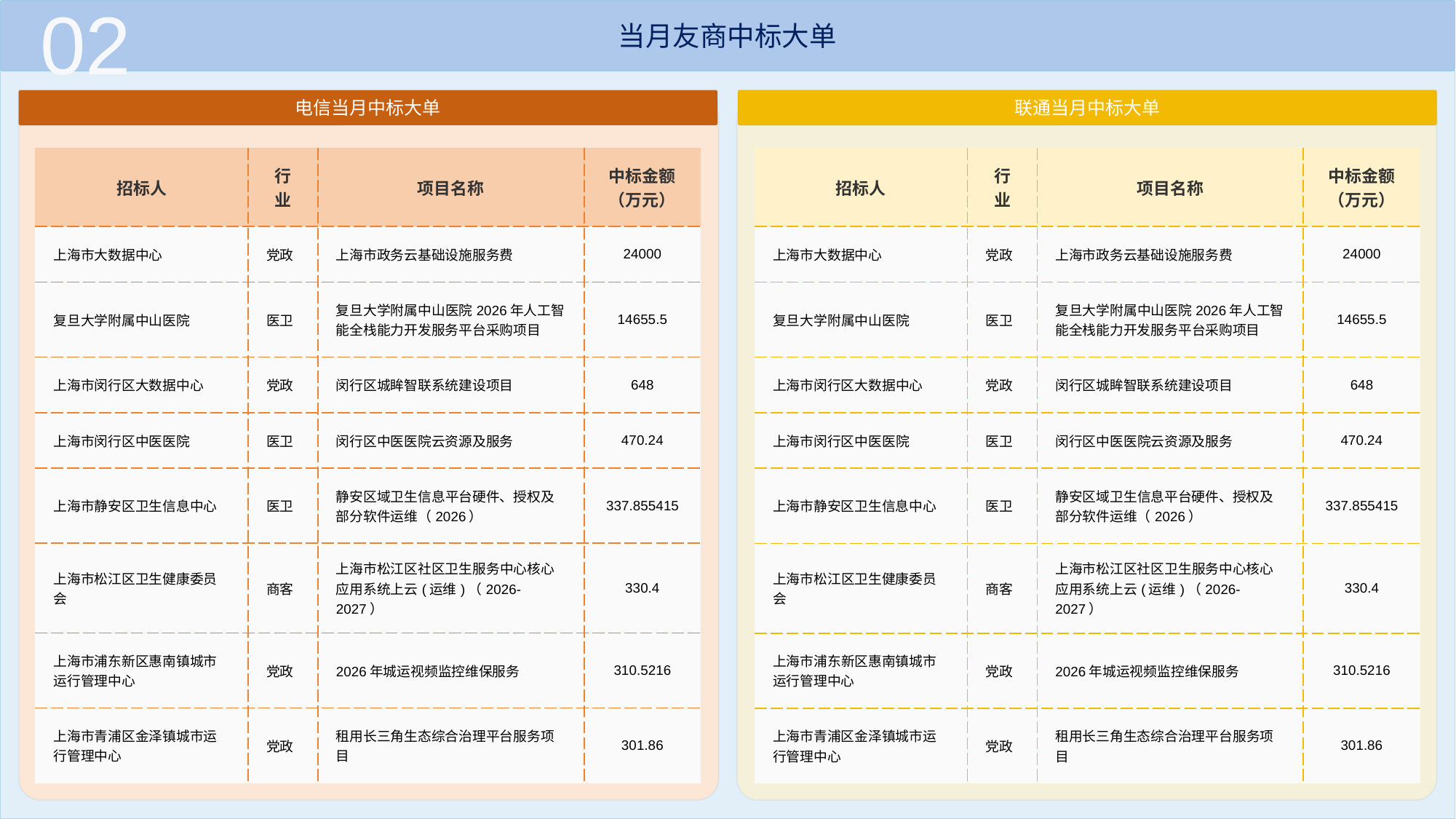

02
当月友商中标大单

电信当月中标大单
联通当月中标大单

| 招标人 | 行业 | 项目名称 | 中标金额（万元） |
| --- | --- | --- | --- |
| 上海市大数据中心 | 党政 | 上海市政务云基础设施服务费 | 24000 |
| 复旦大学附属中山医院 | 医卫 | 复旦大学附属中山医院2026年人工智能全栈能力开发服务平台采购项目 | 14655.5 |
| 上海市闵行区大数据中心 | 党政 | 闵行区城眸智联系统建设项目 | 648 |
| 上海市闵行区中医医院 | 医卫 | 闵行区中医医院云资源及服务 | 470.24 |
| 上海市静安区卫生信息中心 | 医卫 | 静安区域卫生信息平台硬件、授权及部分软件运维（2026） | 337.855415 |
| 上海市松江区卫生健康委员会 | 商客 | 上海市松江区社区卫生服务中心核心应用系统上云(运维)（2026-2027） | 330.4 |
| 上海市浦东新区惠南镇城市运行管理中心 | 党政 | 2026年城运视频监控维保服务 | 310.5216 |
| 上海市青浦区金泽镇城市运行管理中心 | 党政 | 租用长三角生态综合治理平台服务项目 | 301.86 |
| 招标人 | 行业 | 项目名称 | 中标金额（万元） |
| --- | --- | --- | --- |
| 上海市大数据中心 | 党政 | 上海市政务云基础设施服务费 | 24000 |
| 复旦大学附属中山医院 | 医卫 | 复旦大学附属中山医院2026年人工智能全栈能力开发服务平台采购项目 | 14655.5 |
| 上海市闵行区大数据中心 | 党政 | 闵行区城眸智联系统建设项目 | 648 |
| 上海市闵行区中医医院 | 医卫 | 闵行区中医医院云资源及服务 | 470.24 |
| 上海市静安区卫生信息中心 | 医卫 | 静安区域卫生信息平台硬件、授权及部分软件运维（2026） | 337.855415 |
| 上海市松江区卫生健康委员会 | 商客 | 上海市松江区社区卫生服务中心核心应用系统上云(运维)（2026-2027） | 330.4 |
| 上海市浦东新区惠南镇城市运行管理中心 | 党政 | 2026年城运视频监控维保服务 | 310.5216 |
| 上海市青浦区金泽镇城市运行管理中心 | 党政 | 租用长三角生态综合治理平台服务项目 | 301.86 |